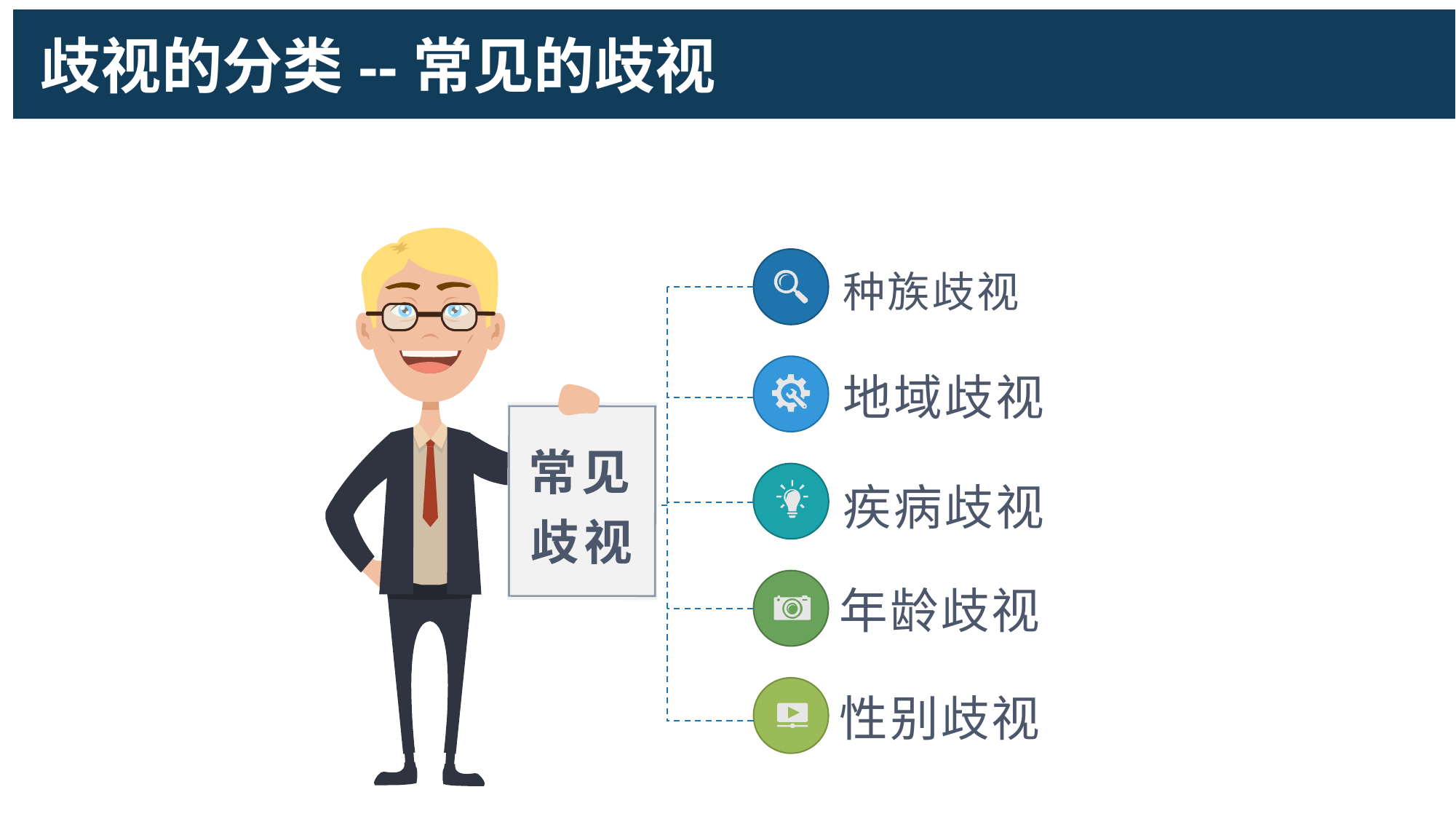

歧视的分类--常见的歧视

种族歧视

地域歧视

常见歧视

疾病歧视

年龄歧视

性别歧视